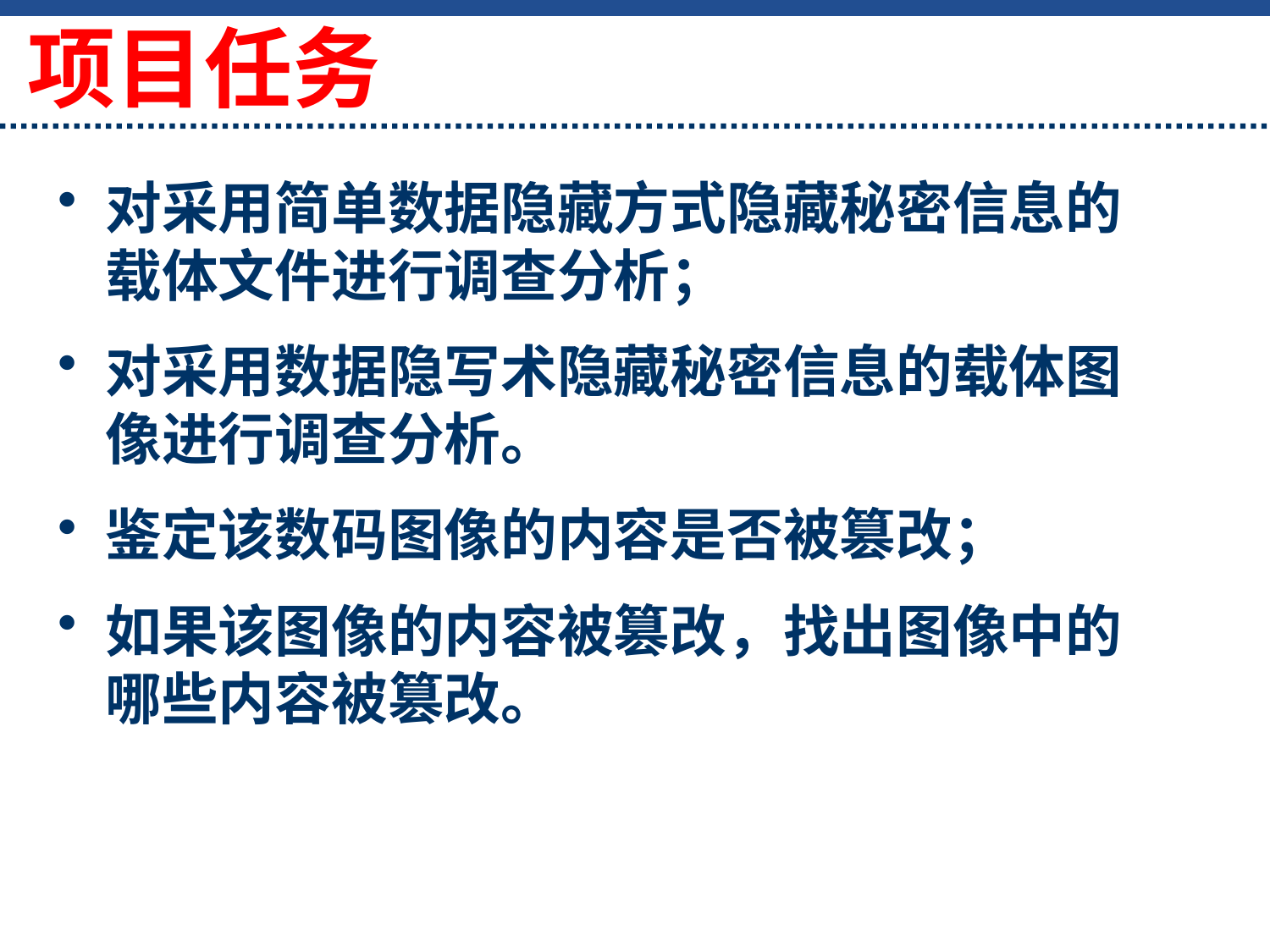

# 项目任务
对采用简单数据隐藏方式隐藏秘密信息的载体文件进行调查分析；
对采用数据隐写术隐藏秘密信息的载体图像进行调查分析。
鉴定该数码图像的内容是否被篡改；
如果该图像的内容被篡改，找出图像中的哪些内容被篡改。